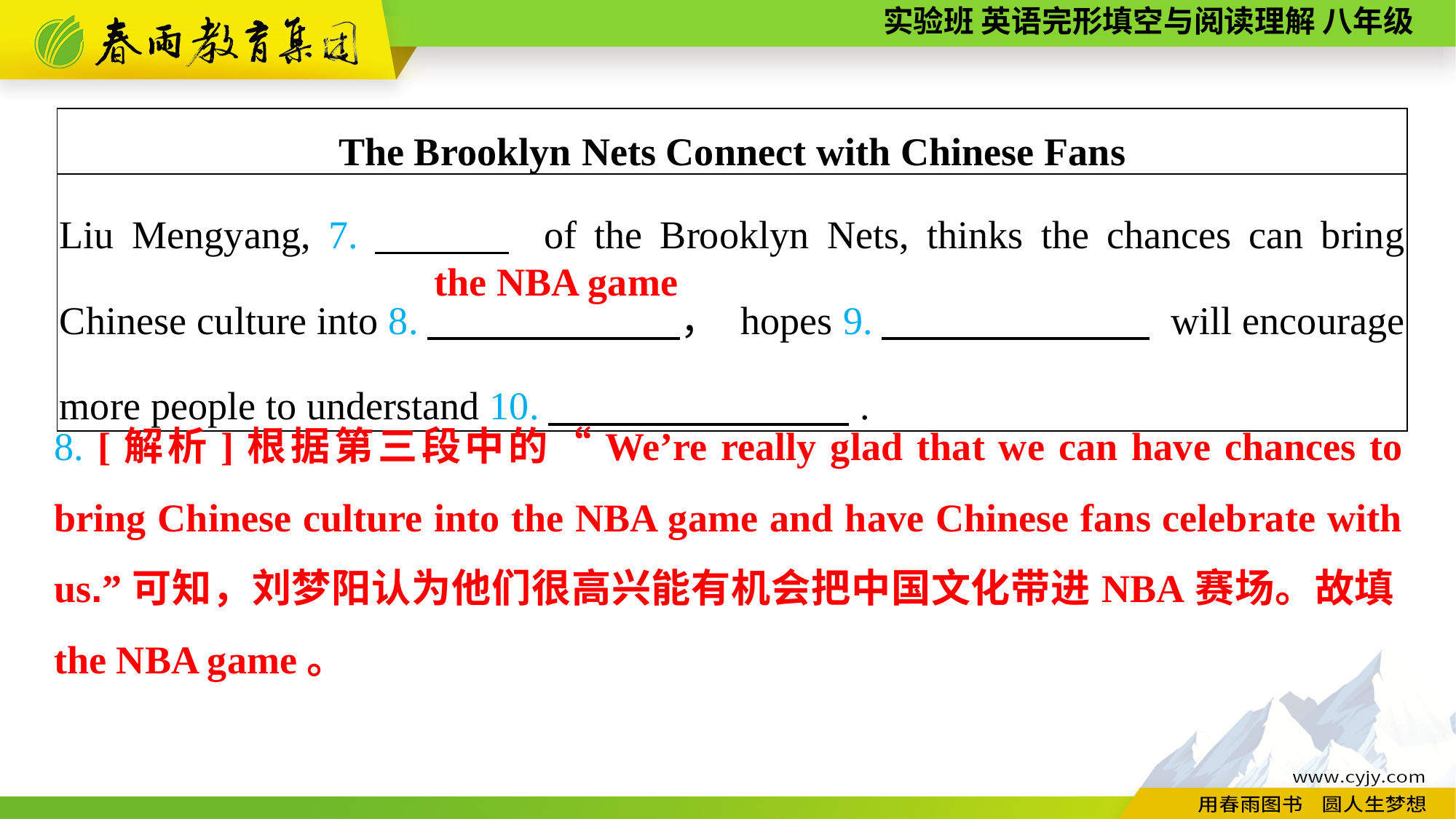

| The Brooklyn Nets Connect with Chinese Fans |
| --- |
| Liu Mengyang, 7.　　　 of the Brooklyn Nets, thinks the chances can bring Chinese culture into 8.　 　　　， hopes 9.　　　 will encourage more people to understand 10.　　 　　. |
the NBA game
8. [解析]根据第三段中的“We’re really glad that we can have chances to bring Chinese culture into the NBA game and have Chinese fans celebrate with us.”可知，刘梦阳认为他们很高兴能有机会把中国文化带进NBA赛场。故填the NBA game。